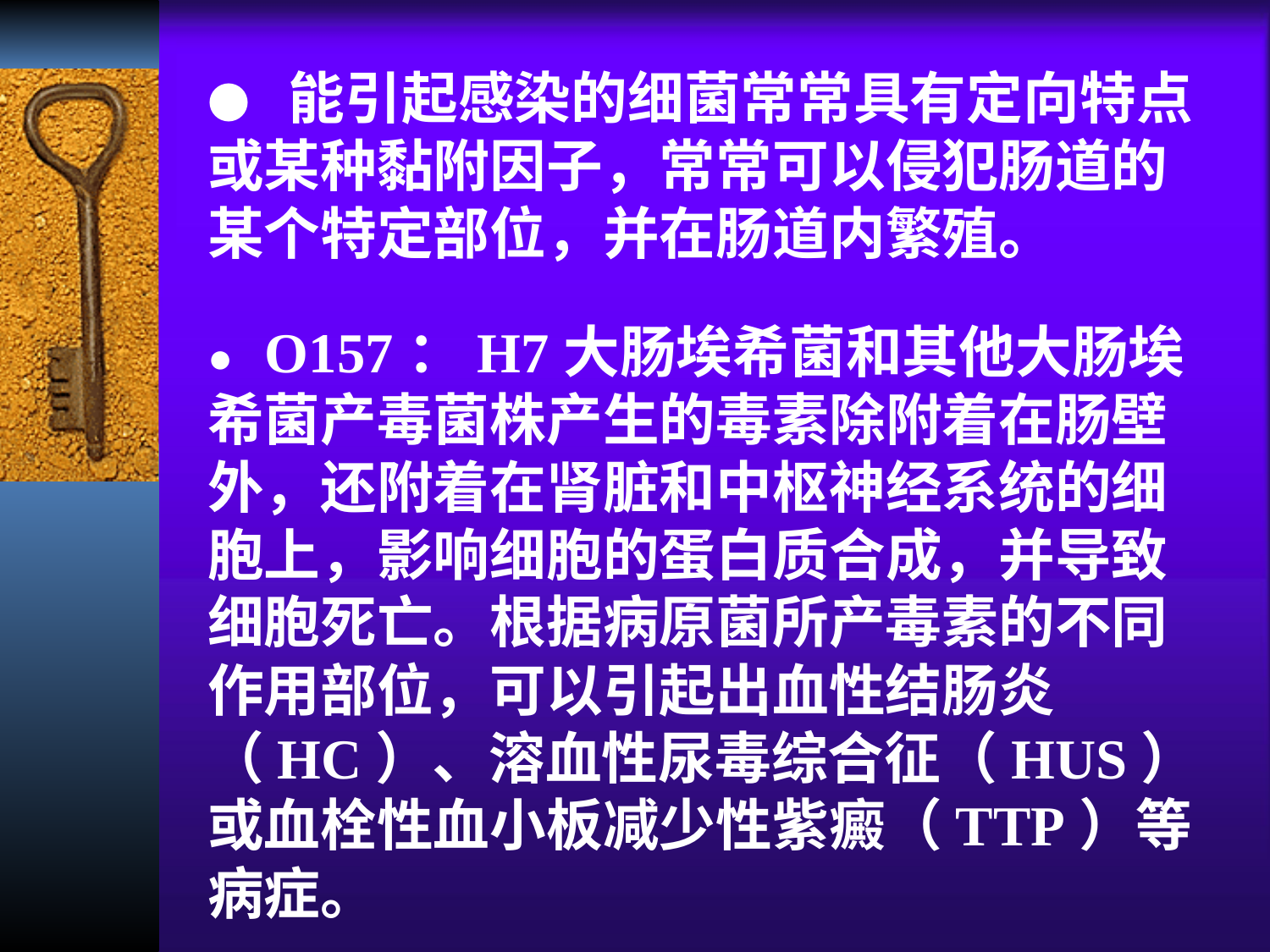

●   能引起感染的细菌常常具有定向特点或某种黏附因子，常常可以侵犯肠道的某个特定部位，并在肠道内繁殖。

●   O157：H7大肠埃希菌和其他大肠埃希菌产毒菌株产生的毒素除附着在肠壁外，还附着在肾脏和中枢神经系统的细胞上，影响细胞的蛋白质合成，并导致细胞死亡。根据病原菌所产毒素的不同作用部位，可以引起出血性结肠炎（HC）、溶血性尿毒综合征（HUS）或血栓性血小板减少性紫癜（TTP）等病症。